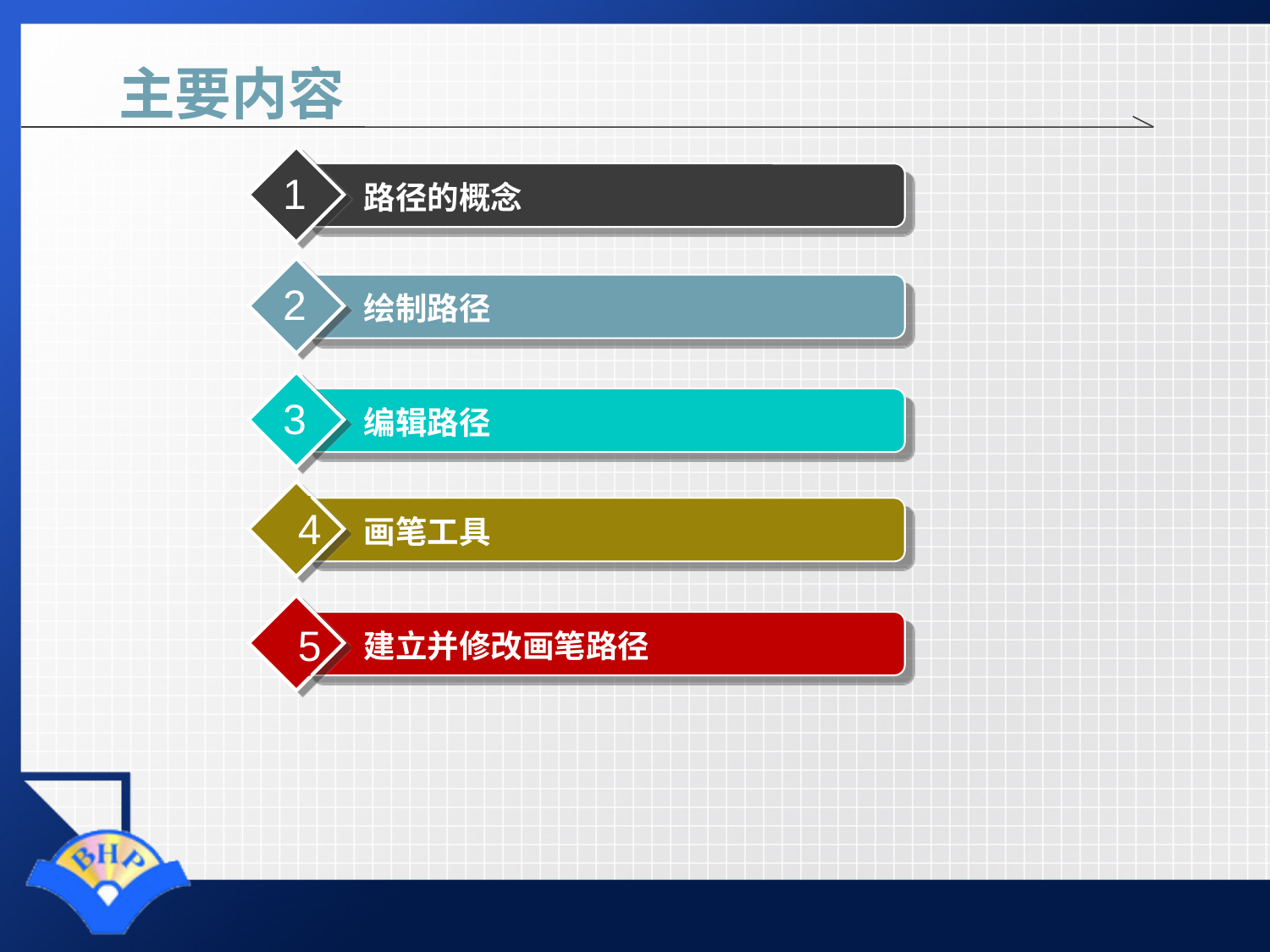

# 主要内容

1

路径的概念

2

绘制路径

3

编辑路径

4

画笔工具

5
建立并修改画笔路径